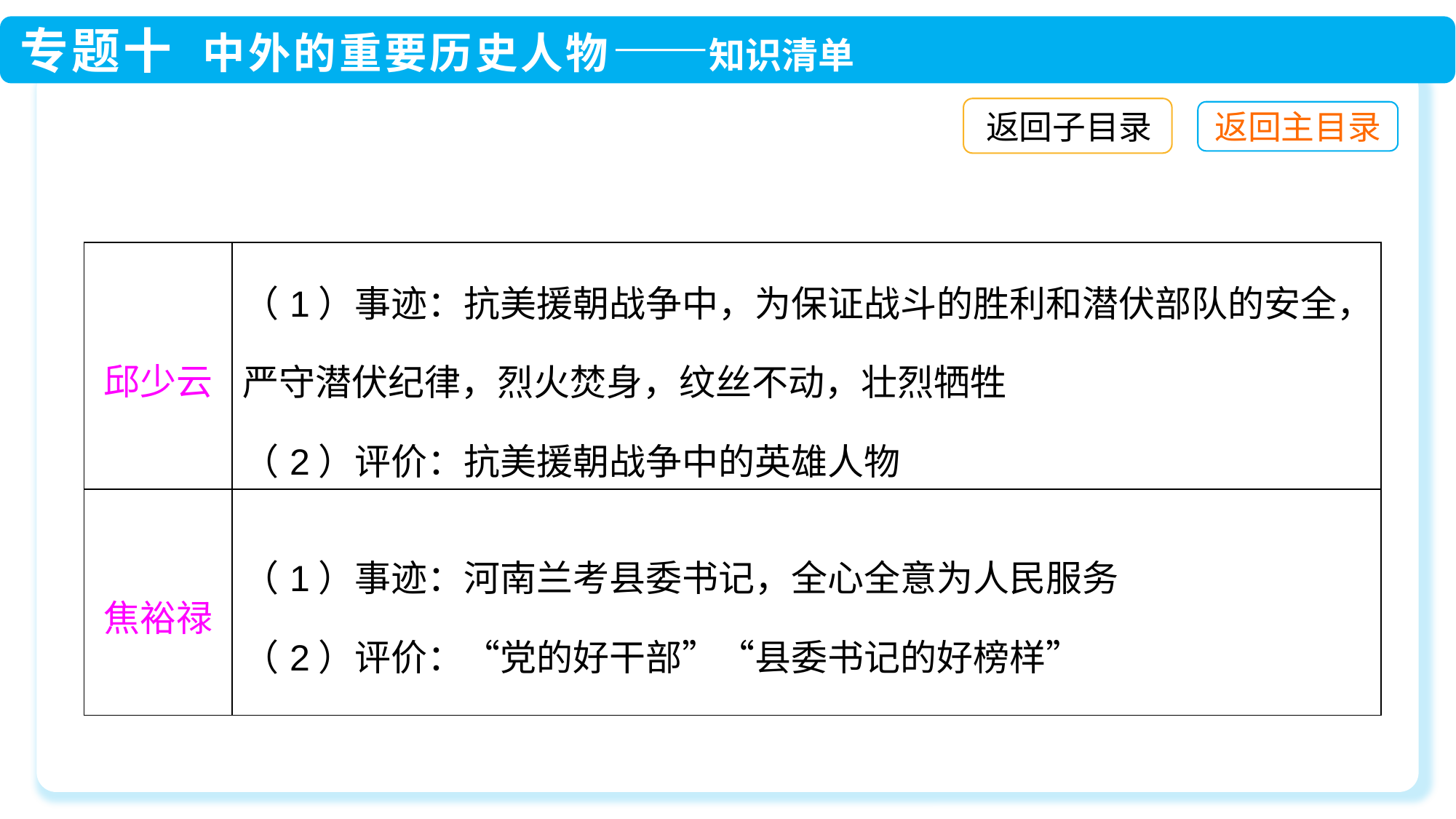

返回子目录
| 邱少云 | （1）事迹：抗美援朝战争中，为保证战斗的胜利和潜伏部队的安全，严守潜伏纪律，烈火焚身，纹丝不动，壮烈牺牲 （2）评价：抗美援朝战争中的英雄人物 |
| --- | --- |
| 焦裕禄 | （1）事迹：河南兰考县委书记，全心全意为人民服务 （2）评价：“党的好干部”“县委书记的好榜样” |